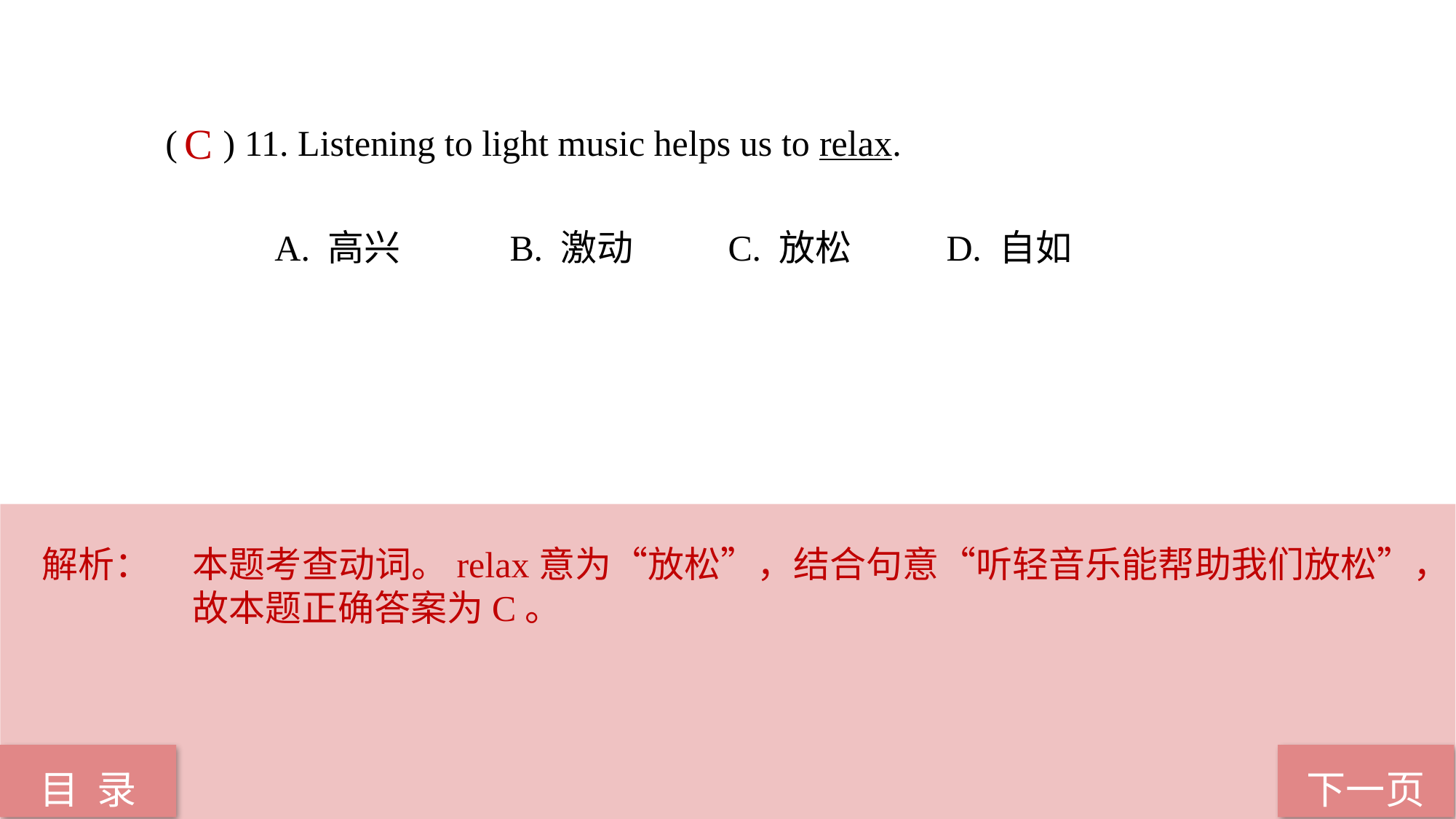

(     ) 11. Listening to light music helps us to relax.

	A. 高兴	 B. 激动	 C. 放松	 D. 自如
C
解析：	本题考查动词。relax意为“放松”，结合句意“听轻音乐能帮助我们放松”，故本题正确答案为C。